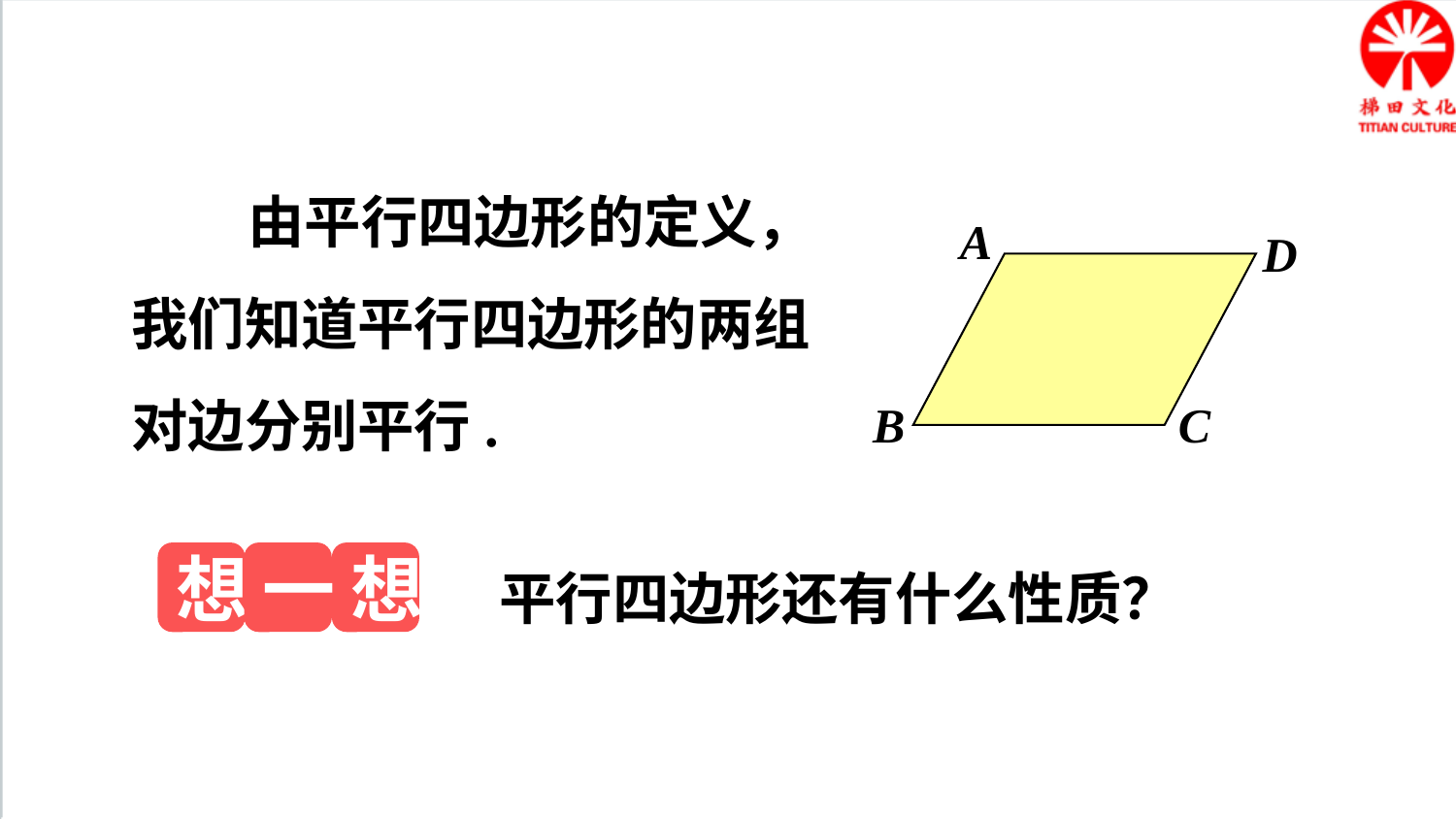

由平行四边形的定义，我们知道平行四边形的两组对边分别平行.
A
D

B
C
想
一
想
平行四边形还有什么性质？